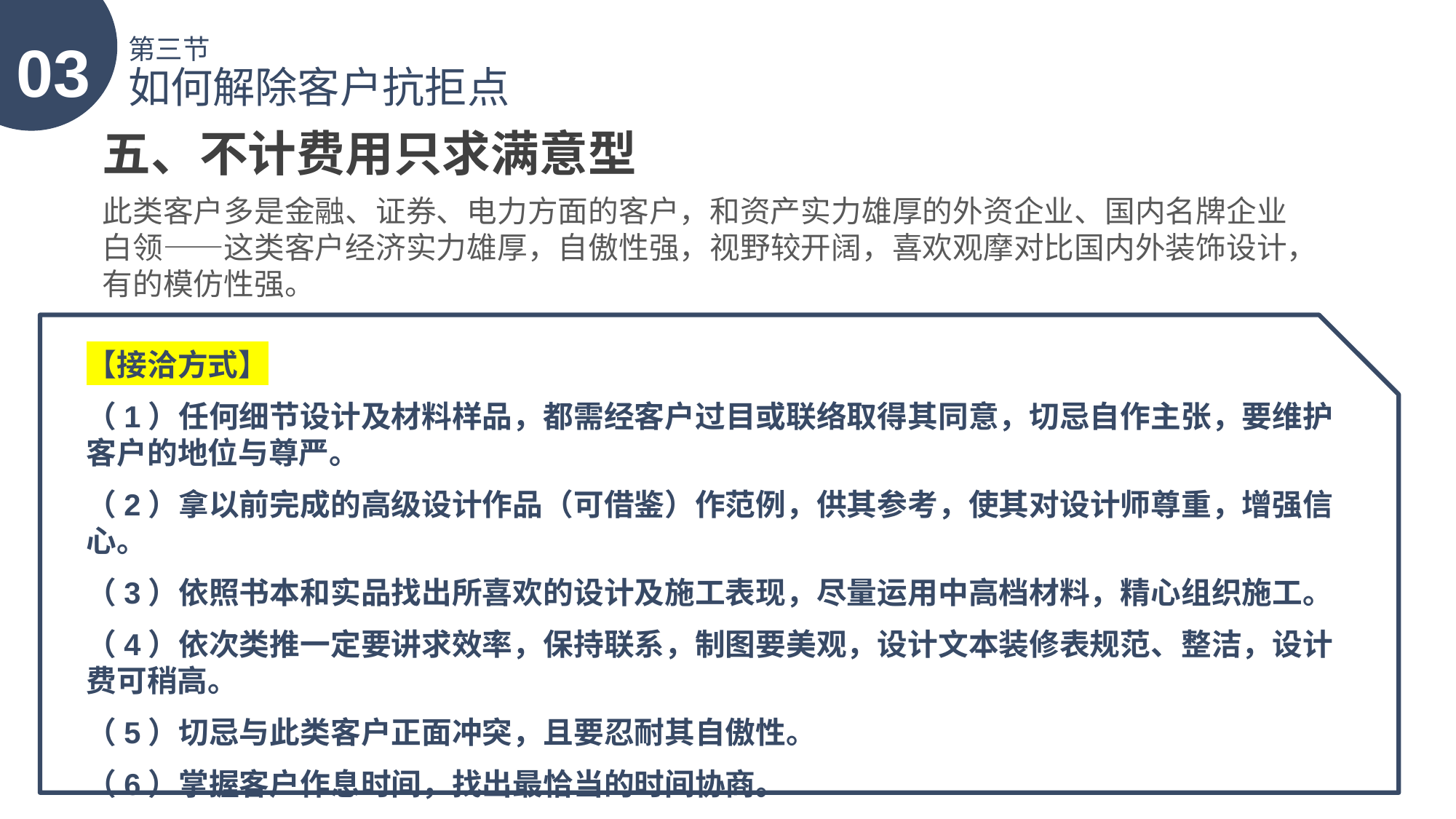

03
第三节
如何解除客户抗拒点
五、不计费用只求满意型
此类客户多是金融、证券、电力方面的客户，和资产实力雄厚的外资企业、国内名牌企业白领——这类客户经济实力雄厚，自傲性强，视野较开阔，喜欢观摩对比国内外装饰设计，有的模仿性强。

【接洽方式】
（1）任何细节设计及材料样品，都需经客户过目或联络取得其同意，切忌自作主张，要维护客户的地位与尊严。
（2）拿以前完成的高级设计作品（可借鉴）作范例，供其参考，使其对设计师尊重，增强信心。
（3）依照书本和实品找出所喜欢的设计及施工表现，尽量运用中高档材料，精心组织施工。
（4）依次类推一定要讲求效率，保持联系，制图要美观，设计文本装修表规范、整洁，设计费可稍高。
（5）切忌与此类客户正面冲突，且要忍耐其自傲性。
（6）掌握客户作息时间，找出最恰当的时间协商。